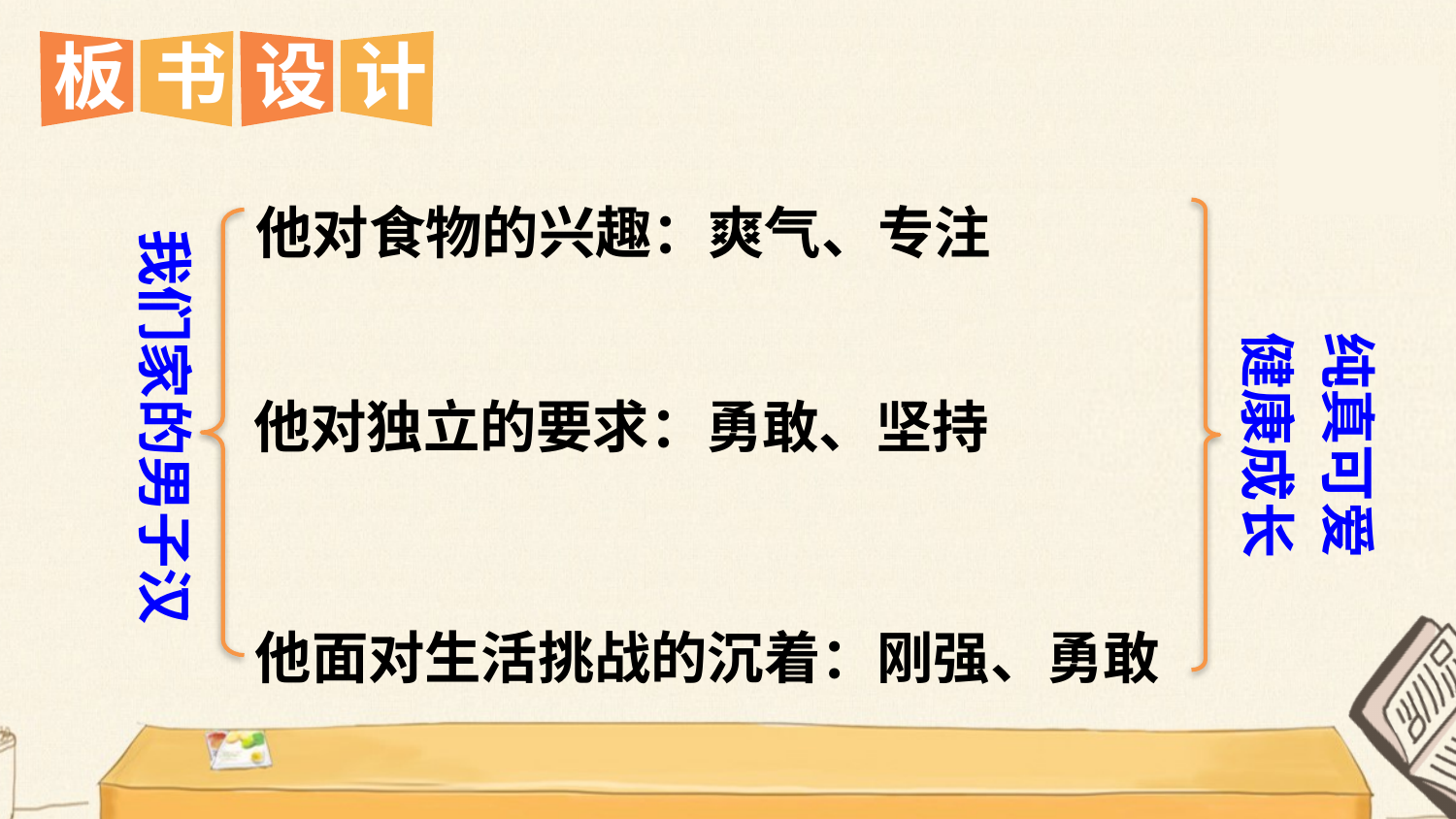

板
书
设
计
他对食物的兴趣：爽气、专注

我们家的男子汉
纯真可爱
健康成长
他对独立的要求：勇敢、坚持
他面对生活挑战的沉着：刚强、勇敢